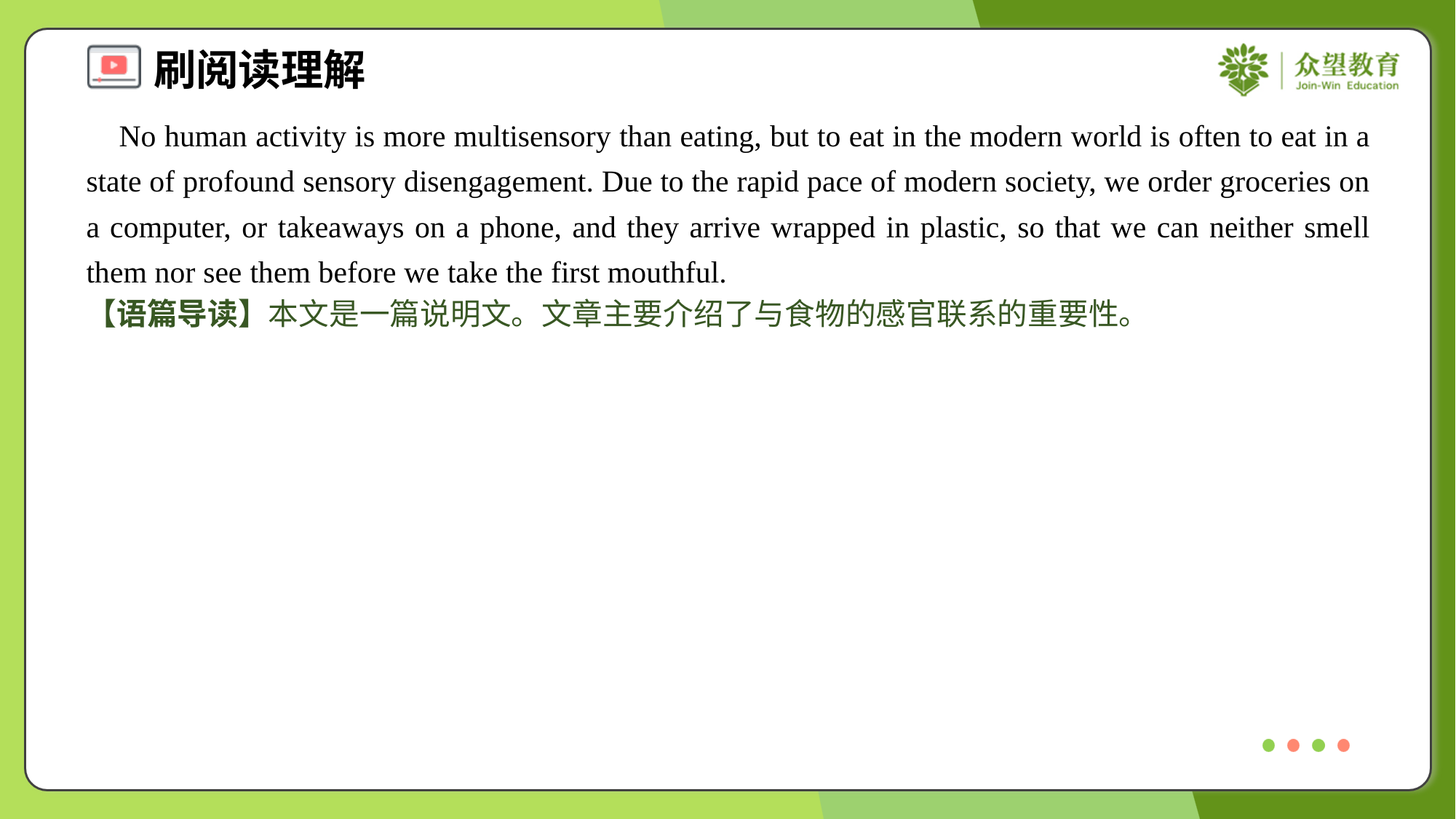

No human activity is more multisensory than eating, but to eat in the modern world is often to eat in a state of profound sensory disengagement. Due to the rapid pace of modern society, we order groceries on a computer, or takeaways on a phone, and they arrive wrapped in plastic, so that we can neither smell them nor see them before we take the first mouthful.
【语篇导读】本文是一篇说明文。文章主要介绍了与食物的感官联系的重要性。